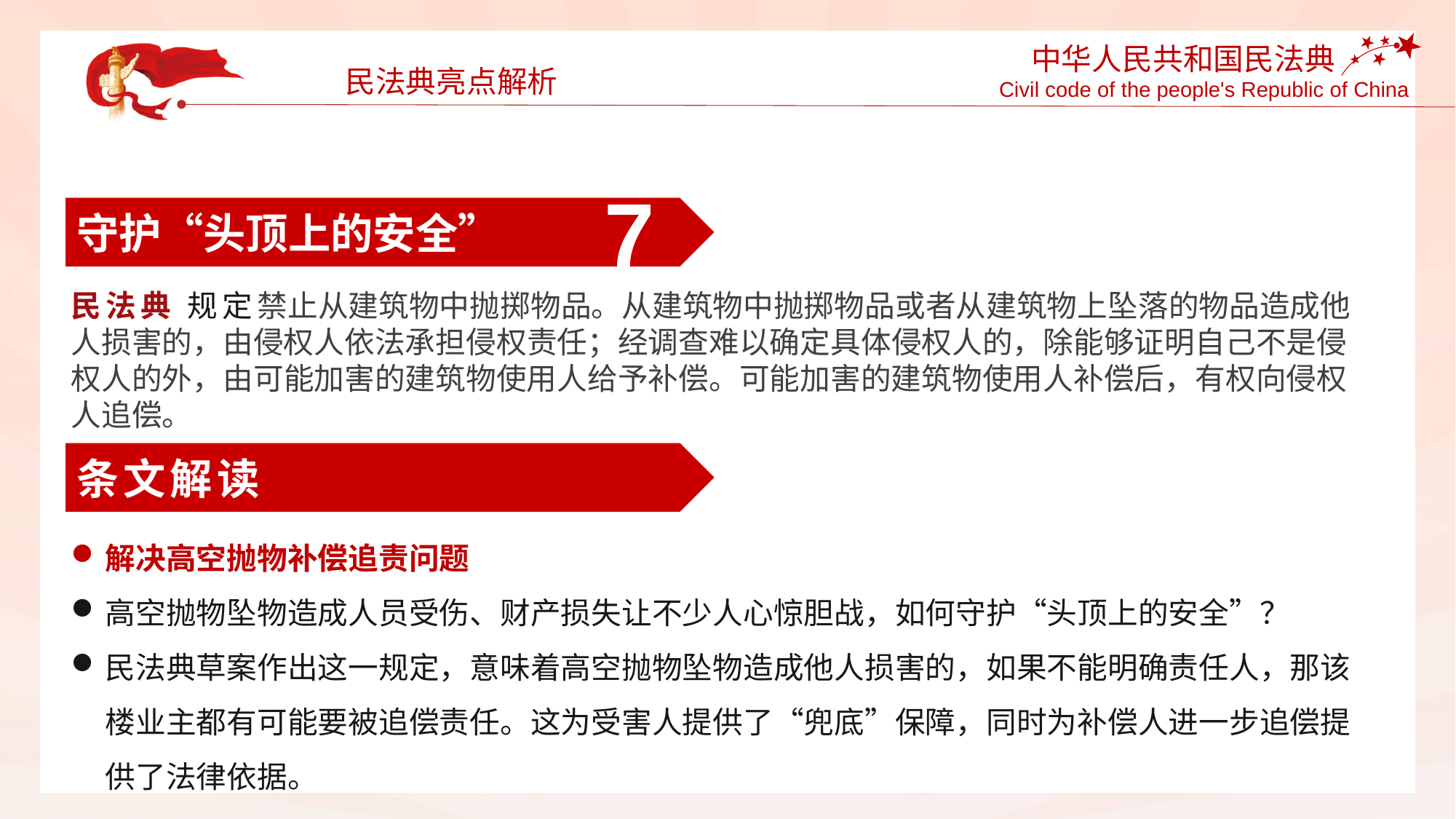

民法典亮点解析
7
守护“头顶上的安全”
民法典 规定禁止从建筑物中抛掷物品。从建筑物中抛掷物品或者从建筑物上坠落的物品造成他人损害的，由侵权人依法承担侵权责任；经调查难以确定具体侵权人的，除能够证明自己不是侵权人的外，由可能加害的建筑物使用人给予补偿。可能加害的建筑物使用人补偿后，有权向侵权人追偿。
条文解读
解决高空抛物补偿追责问题
高空抛物坠物造成人员受伤、财产损失让不少人心惊胆战，如何守护“头顶上的安全”？
民法典草案作出这一规定，意味着高空抛物坠物造成他人损害的，如果不能明确责任人，那该楼业主都有可能要被追偿责任。这为受害人提供了“兜底”保障，同时为补偿人进一步追偿提供了法律依据。